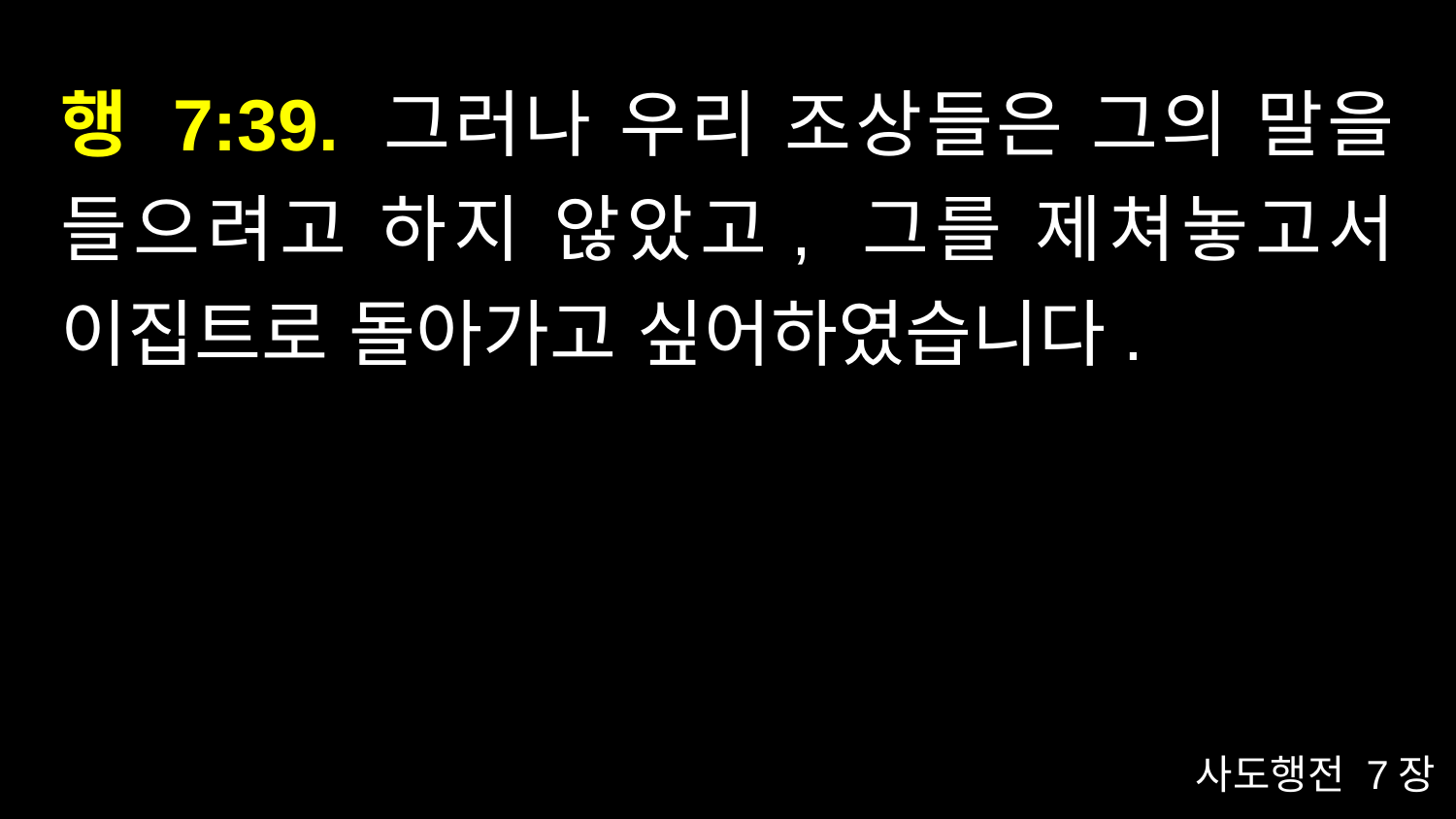

# 행 7:39. 그러나 우리 조상들은 그의 말을 들으려고 하지 않았고, 그를 제쳐놓고서 이집트로 돌아가고 싶어하였습니다.
사도행전 7장